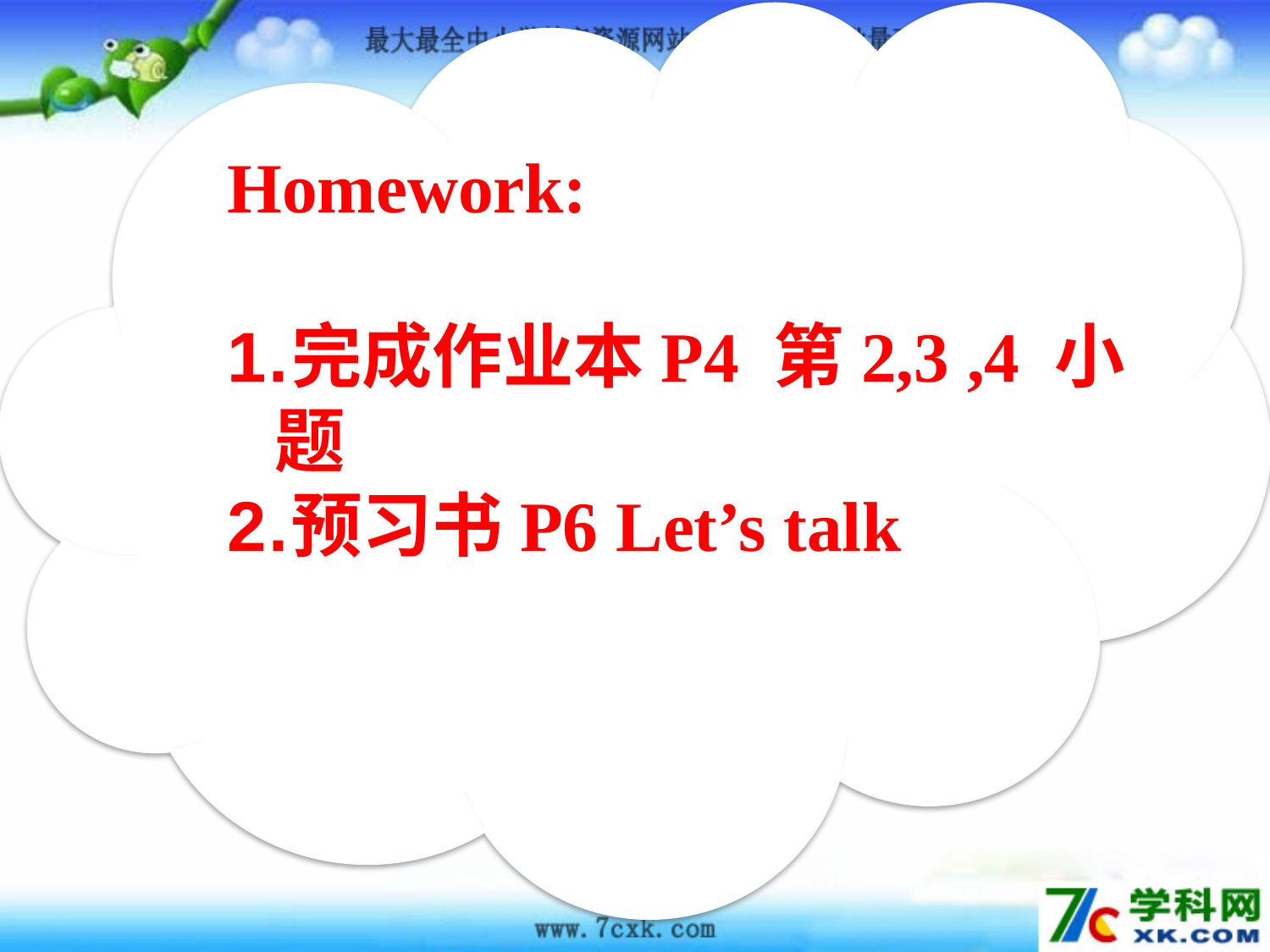

Homework:

完成作业本P4 第2,3 ,4 小题
预习书P6 Let’s talk